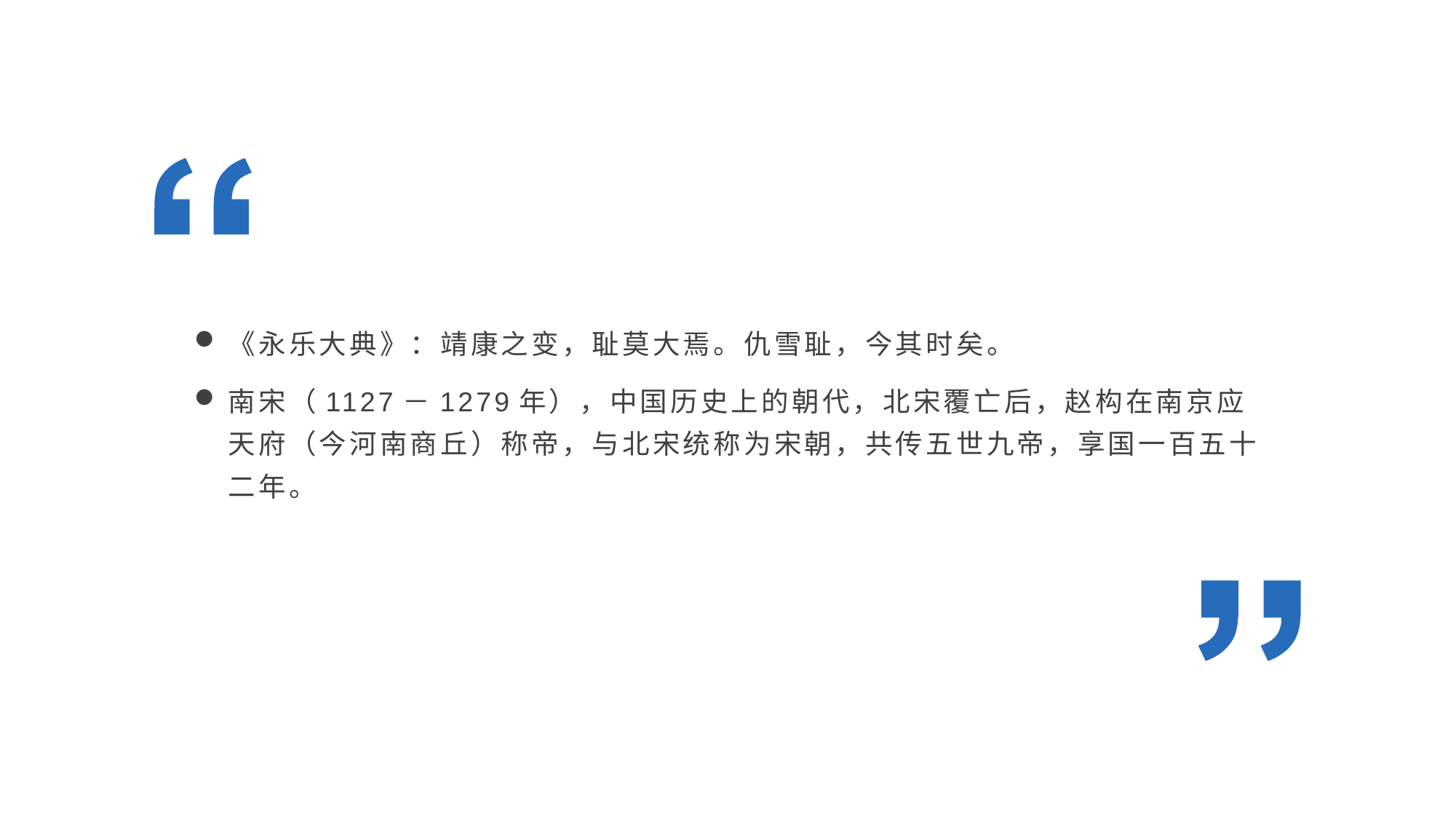

《永乐大典》：靖康之变，耻莫大焉。仇雪耻，今其时矣。
南宋（1127－1279年），中国历史上的朝代，北宋覆亡后，赵构在南京应天府（今河南商丘）称帝，与北宋统称为宋朝，共传五世九帝，享国一百五十二年。